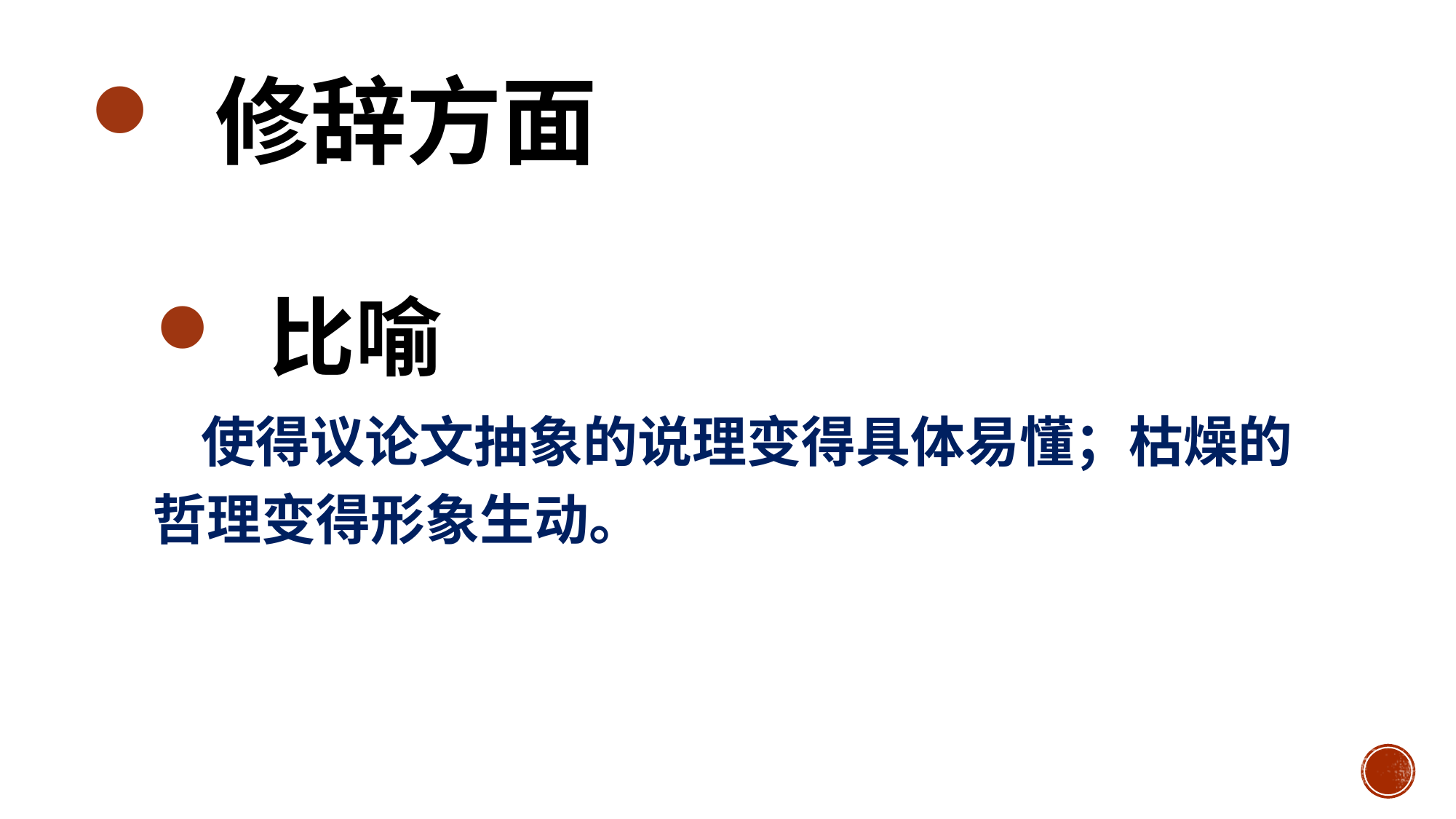

修辞方面

 比喻
       使得议论文抽象的说理变得具体易懂；枯燥的
    哲理变得形象生动。